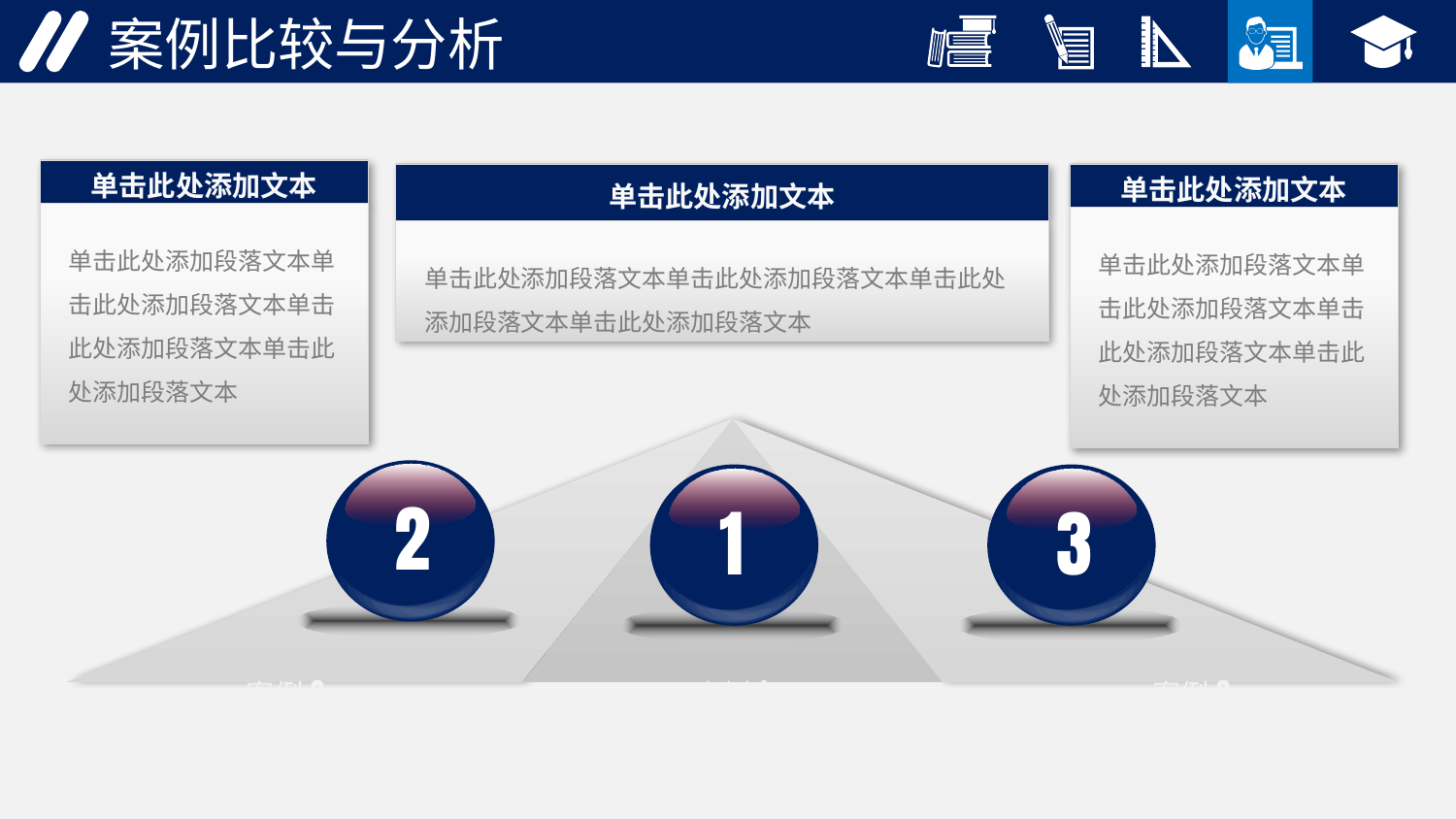

案例比较与分析
单击此处添加文本
单击此处添加文本
单击此处添加文本
单击此处添加段落文本单击此处添加段落文本单击此处添加段落文本单击此处添加段落文本
单击此处添加段落文本单击此处添加段落文本单击此处添加段落文本单击此处添加段落文本
单击此处添加段落文本单击此处添加段落文本单击此处添加段落文本单击此处添加段落文本

案例2
案例3

案例1

2

1

3